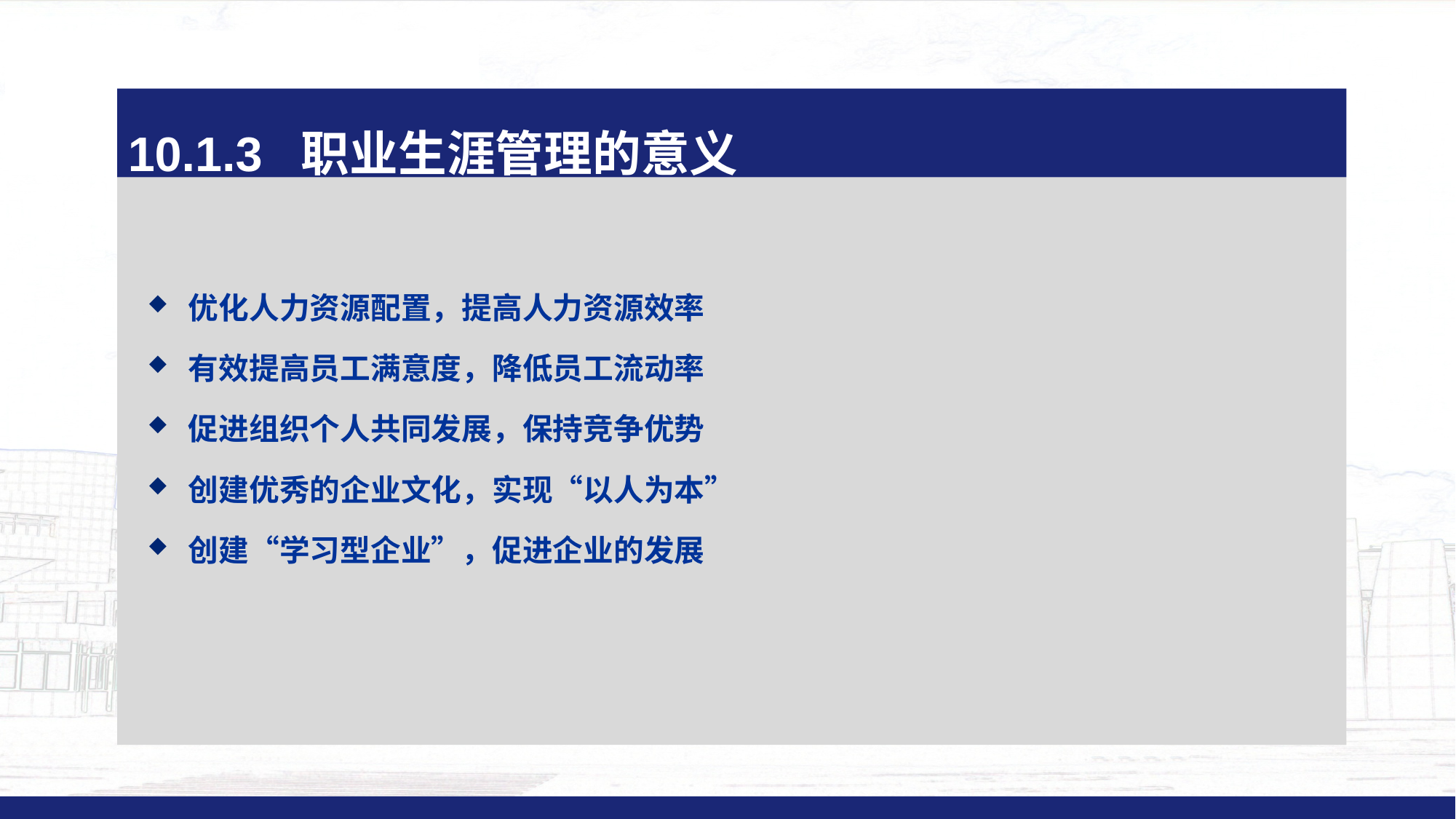

10.1.3  职业生涯管理的意义

优化人力资源配置，提高人力资源效率
有效提高员工满意度，降低员工流动率
促进组织个人共同发展，保持竞争优势
创建优秀的企业文化，实现“以人为本”
创建“学习型企业”，促进企业的发展